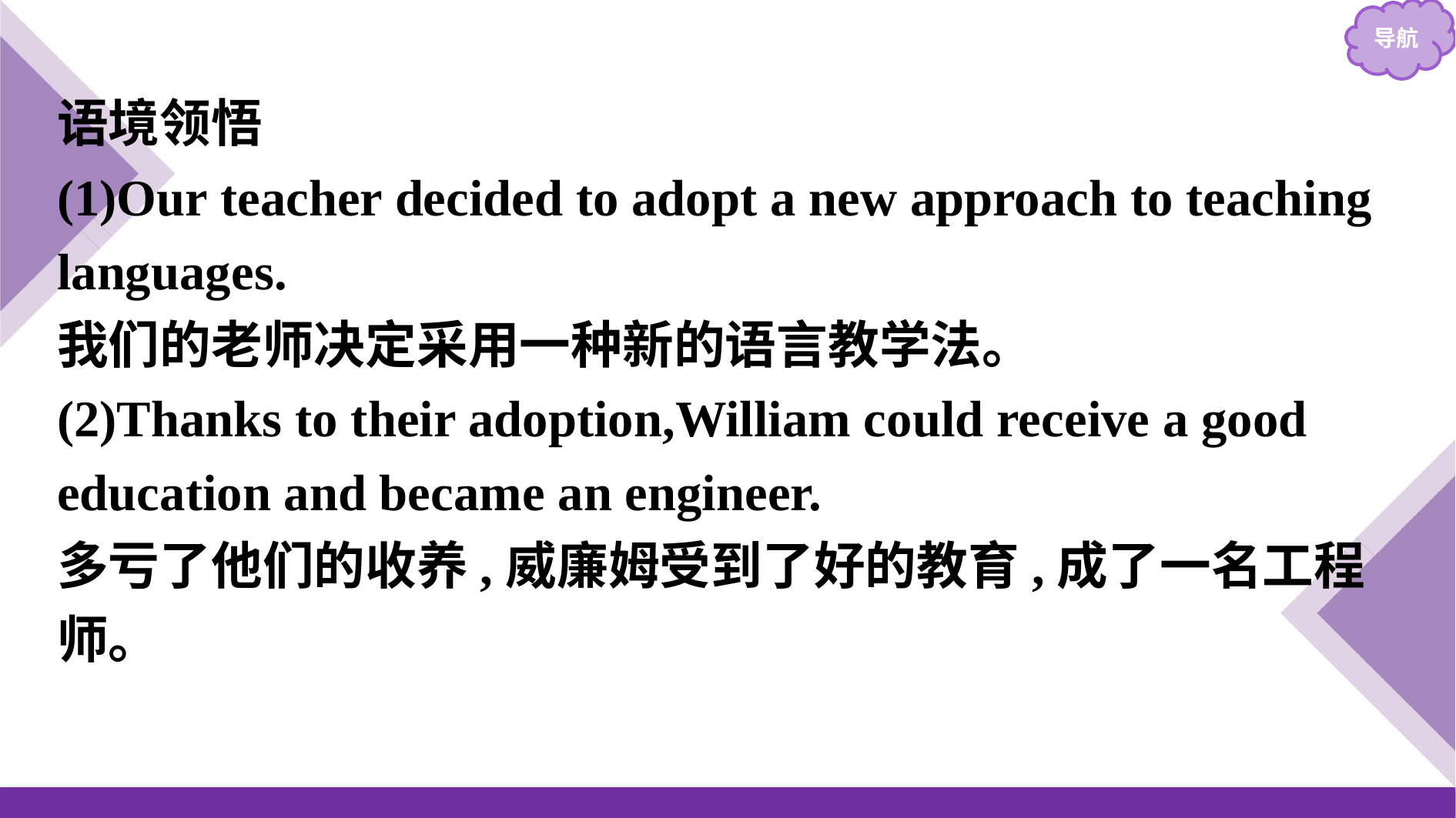

语境领悟
(1)Our teacher decided to adopt a new approach to teaching languages.
我们的老师决定采用一种新的语言教学法。
(2)Thanks to their adoption,William could receive a good education and became an engineer.
多亏了他们的收养,威廉姆受到了好的教育,成了一名工程师。